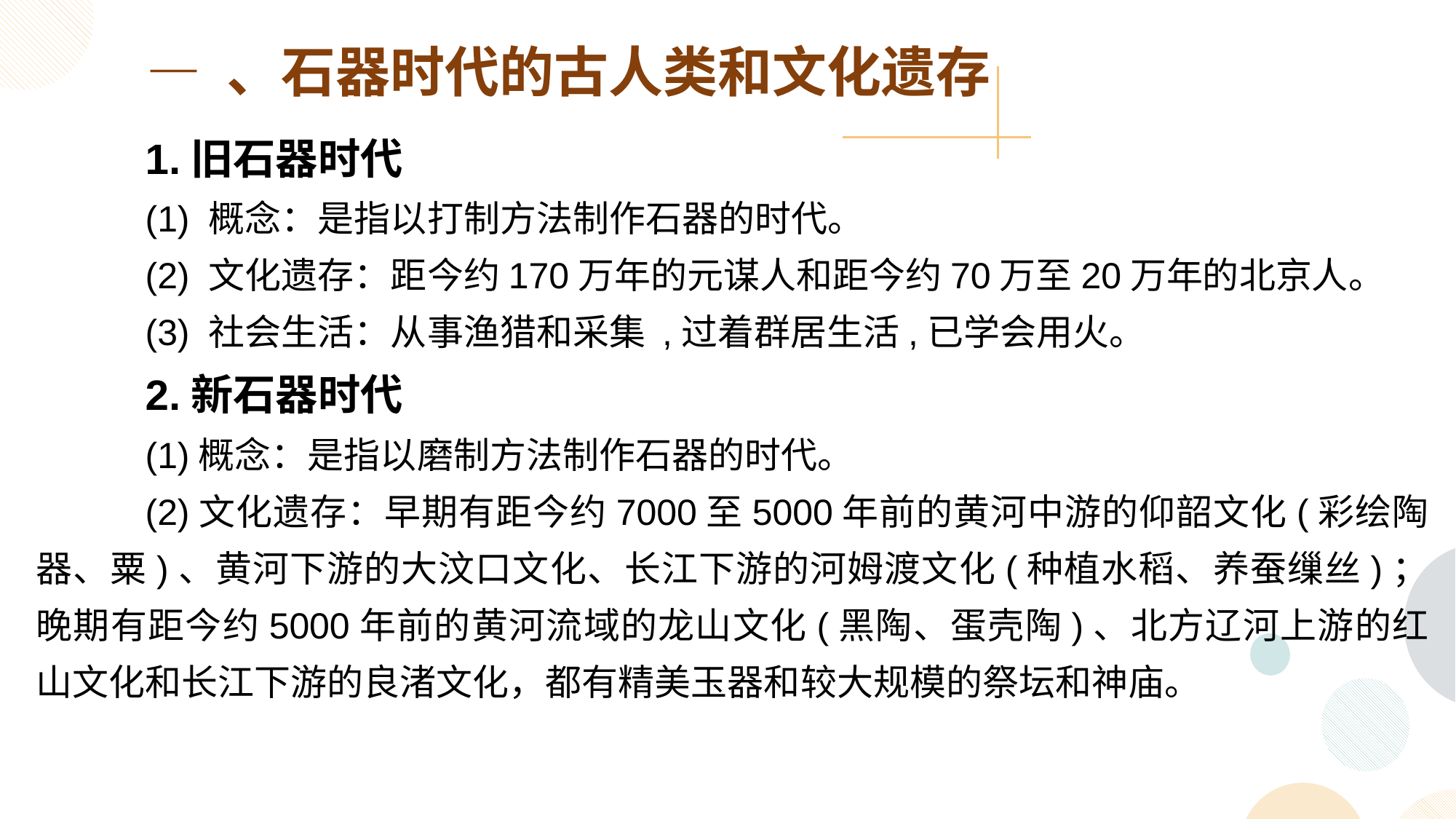

— 、石器时代的古人类和文化遗存

	1.旧石器时代
	(1) 概念：是指以打制方法制作石器的时代。
	(2) 文化遗存：距今约170万年的元谋人和距今约70万至20万年的北京人。
	(3) 社会生活：从事渔猎和采集 ,过着群居生活,已学会用火。
	2.新石器时代
	(1)概念：是指以磨制方法制作石器的时代。
	(2)文化遗存：早期有距今约7000至5000年前的黄河中游的仰韶文化(彩绘陶器、粟)、黄河下游的大汶口文化、长江下游的河姆渡文化(种植水稻、养蚕缫丝)；晚期有距今约5000年前的黄河流域的龙山文化(黑陶、蛋壳陶)、北方辽河上游的红山文化和长江下游的良渚文化，都有精美玉器和较大规模的祭坛和神庙。